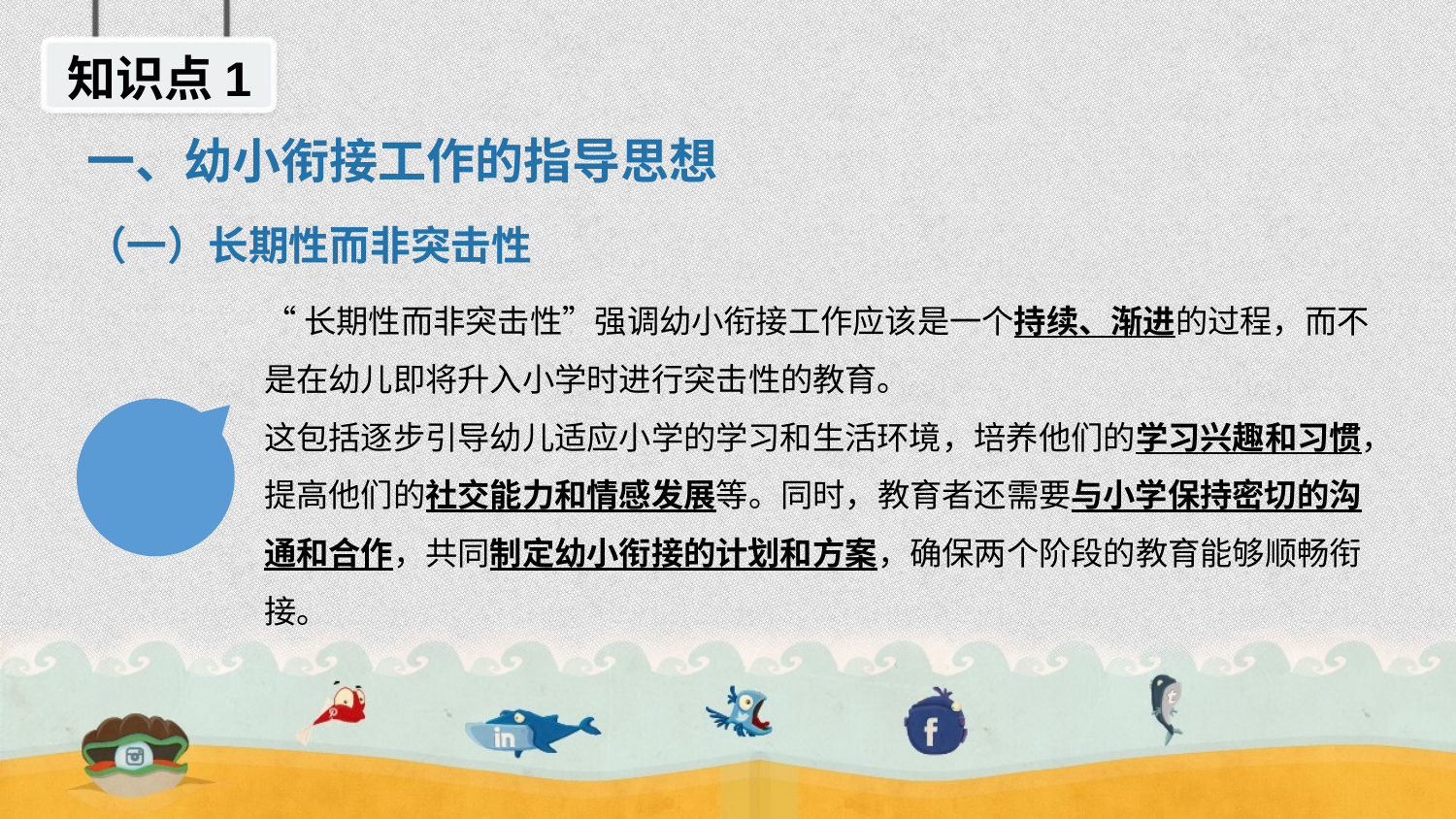

知识点1
一、幼小衔接工作的指导思想
（一）长期性而非突击性
“长期性而非突击性”强调幼小衔接工作应该是一个持续、渐进的过程，而不是在幼儿即将升入小学时进行突击性的教育。
这包括逐步引导幼儿适应小学的学习和生活环境，培养他们的学习兴趣和习惯，提高他们的社交能力和情感发展等。同时，教育者还需要与小学保持密切的沟通和合作，共同制定幼小衔接的计划和方案，确保两个阶段的教育能够顺畅衔接。